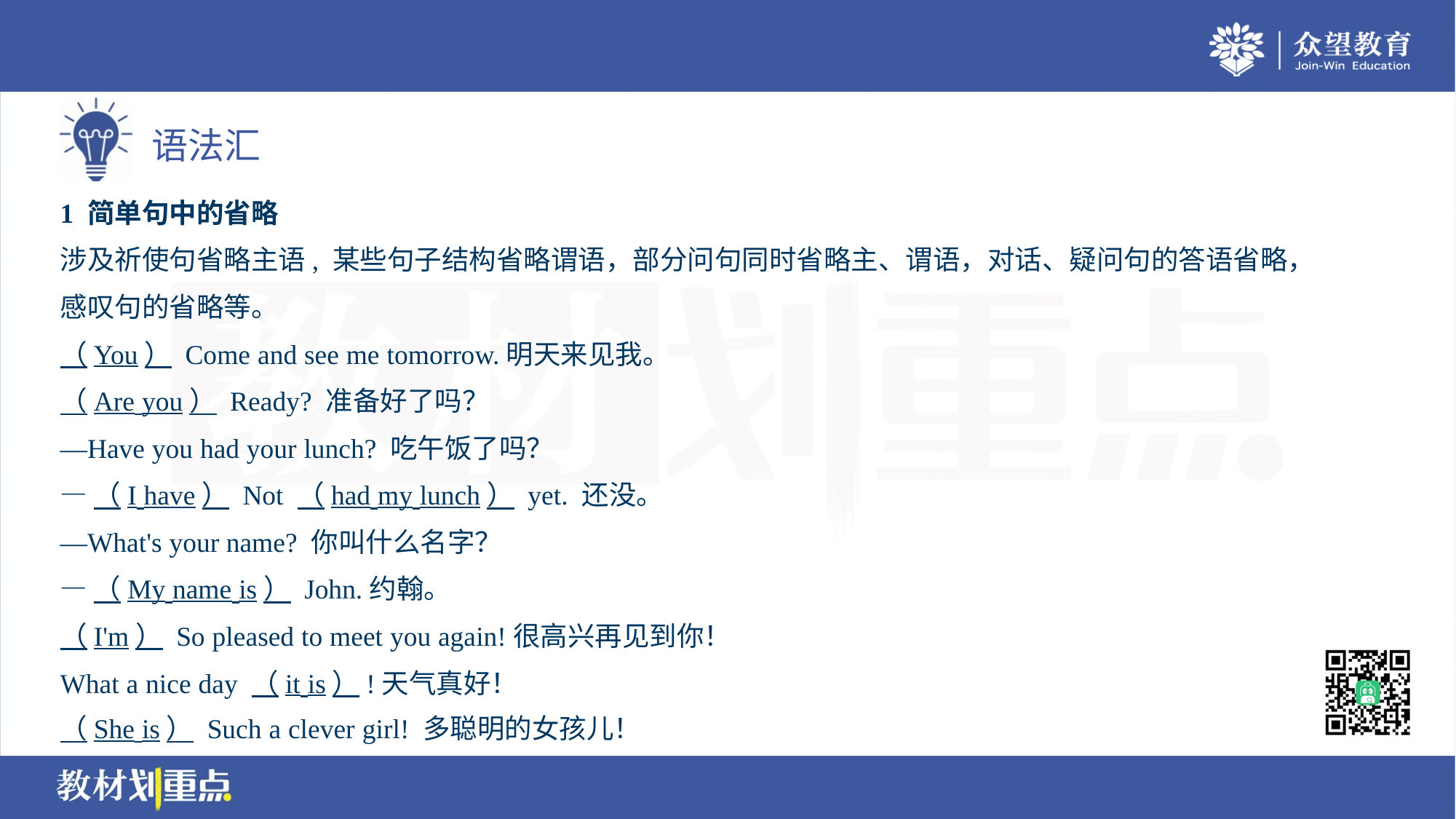

1 简单句中的省略
涉及祈使句省略主语, 某些句子结构省略谓语，部分问句同时省略主、谓语，对话、疑问句的答语省略，
感叹句的省略等。
（You） Come and see me tomorrow.明天来见我。
（Are you） Ready? 准备好了吗？
—Have you had your lunch? 吃午饭了吗？
—（I have） Not （had my lunch） yet. 还没。
—What's your name? 你叫什么名字？
—（My name is） John.约翰。
（I'm） So pleased to meet you again!很高兴再见到你！
What a nice day （it is）!天气真好！
（She is） Such a clever girl! 多聪明的女孩儿！